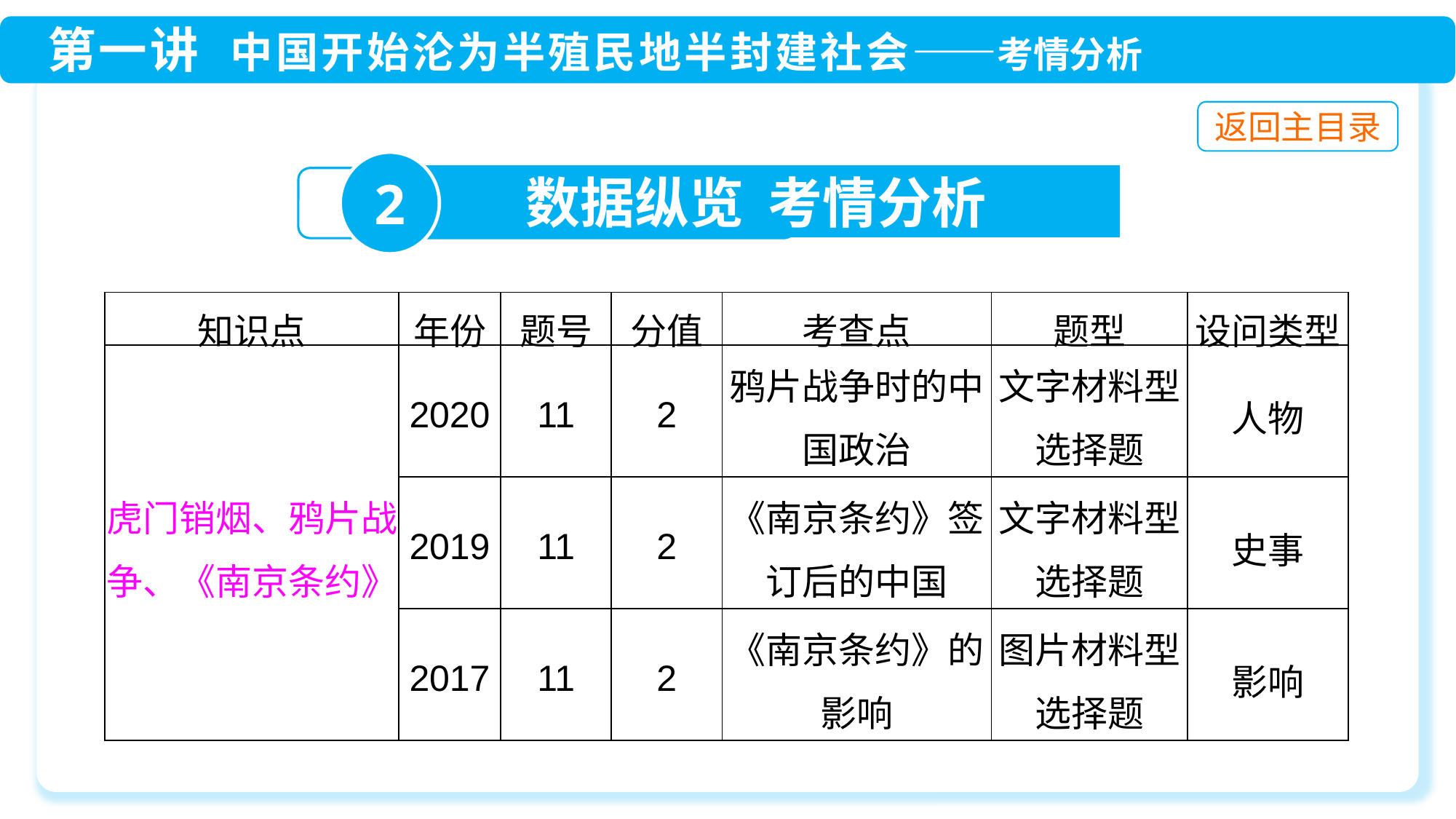

2
数据纵览  考情分析

| 知识点 | 年份 | 题号 | 分值 | 考查点 | 题型 | 设问类型 |
| --- | --- | --- | --- | --- | --- | --- |
| 虎门销烟、鸦片战争、《南京条约》 | 2020 | 11 | 2 | 鸦片战争时的中国政治 | 文字材料型选择题 | 人物 |
|  | 2019 | 11 | 2 | 《南京条约》签订后的中国 | 文字材料型选择题 | 史事 |
|  | 2017 | 11 | 2 | 《南京条约》的影响 | 图片材料型选择题 | 影响 |